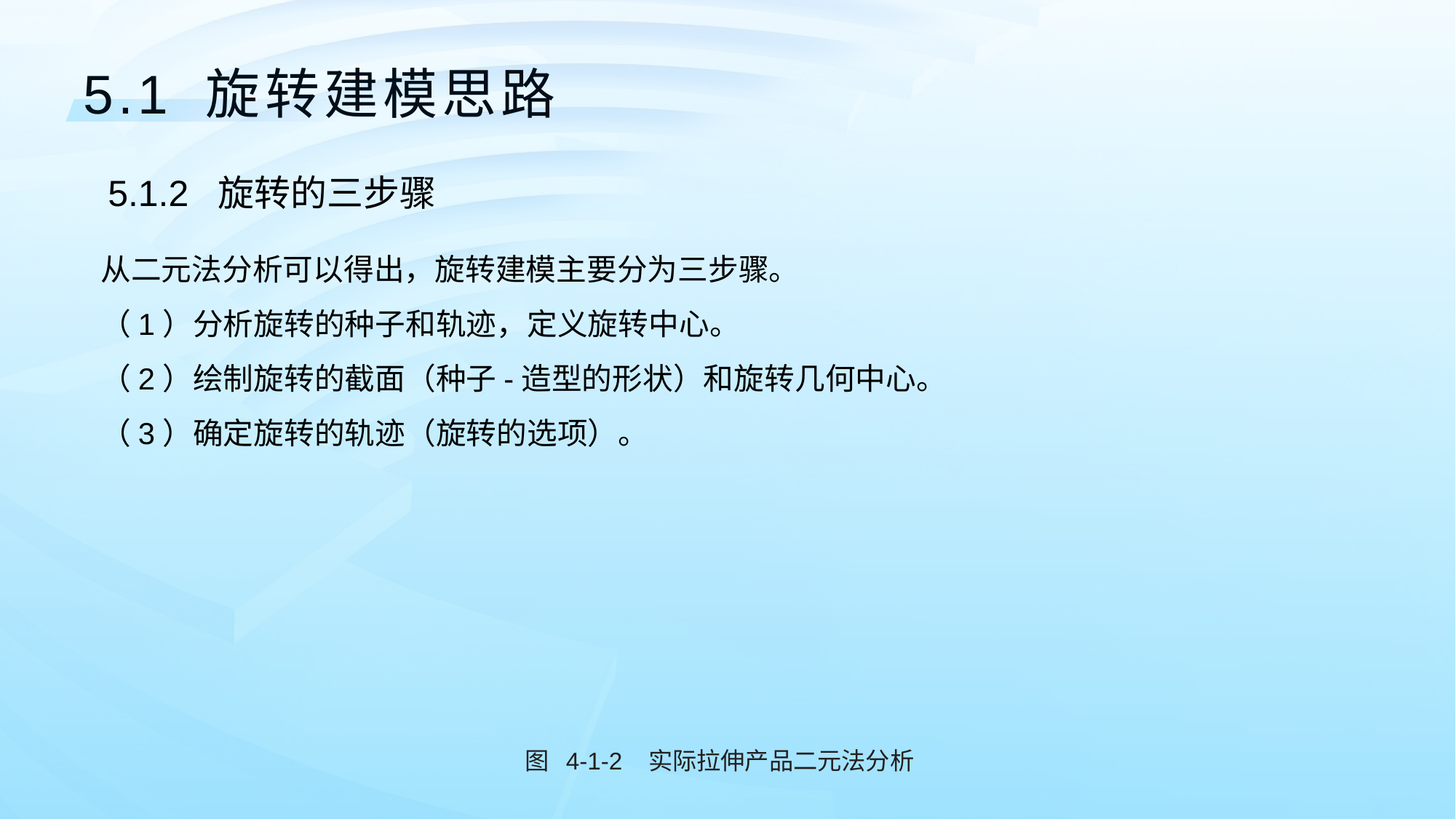

5.1 旋转建模思路
5.1.2  旋转的三步骤
从二元法分析可以得出，旋转建模主要分为三步骤。
（1）分析旋转的种子和轨迹，定义旋转中心。
（2）绘制旋转的截面（种子-造型的形状）和旋转几何中心。
（3）确定旋转的轨迹（旋转的选项）。
图  4-1-2   实际拉伸产品二元法分析